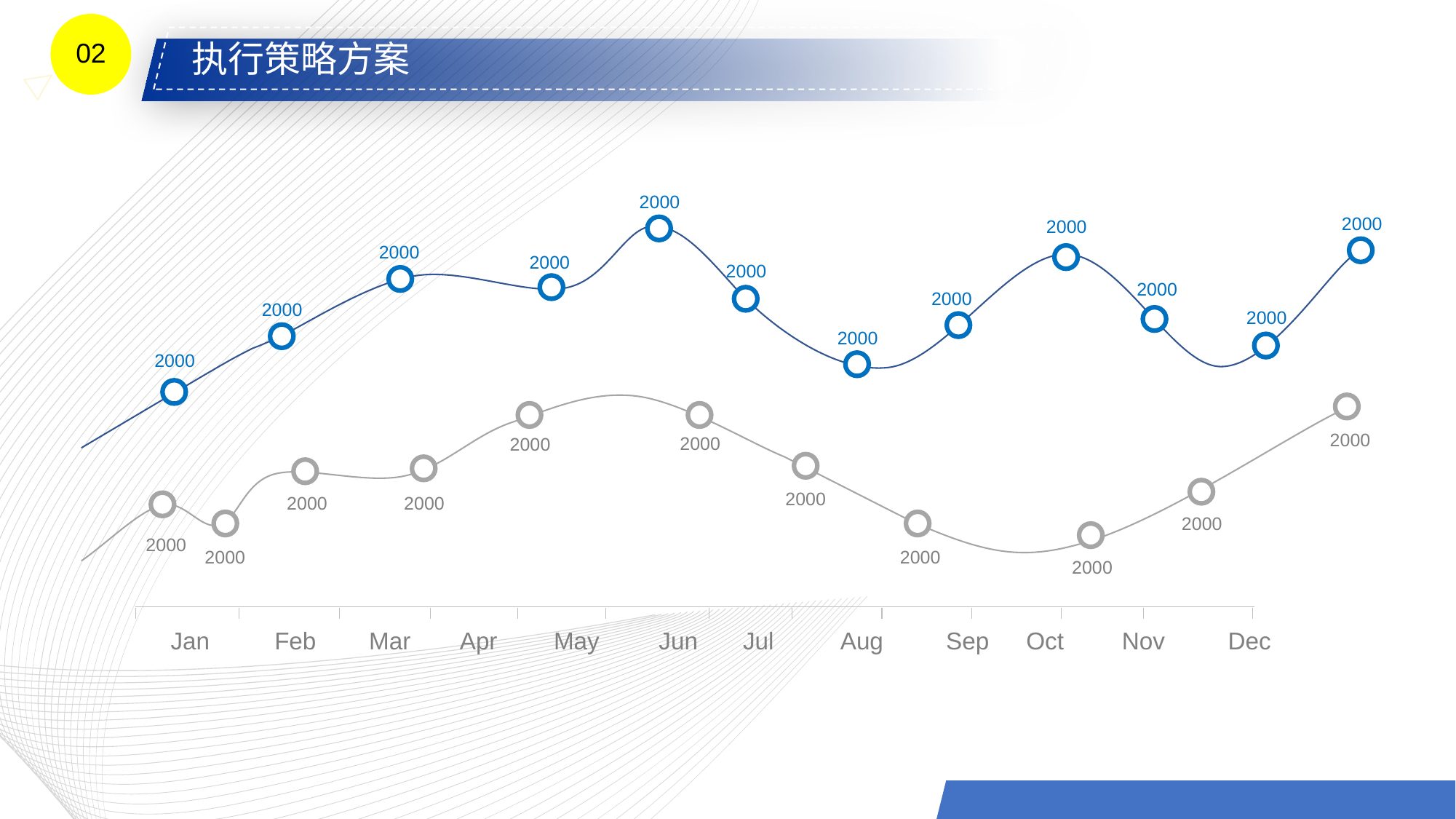

02
执行策略方案
2000
2000
2000

2000

2000

2000

2000

2000

2000
2000

2000

2000

2000
2000
2000

2000
2000
2000

2000

2000
2000
2000
2000
Jan
Feb
Mar
Apr
May
Jun
Jul
Aug
Sep
Oct
Nov
Dec